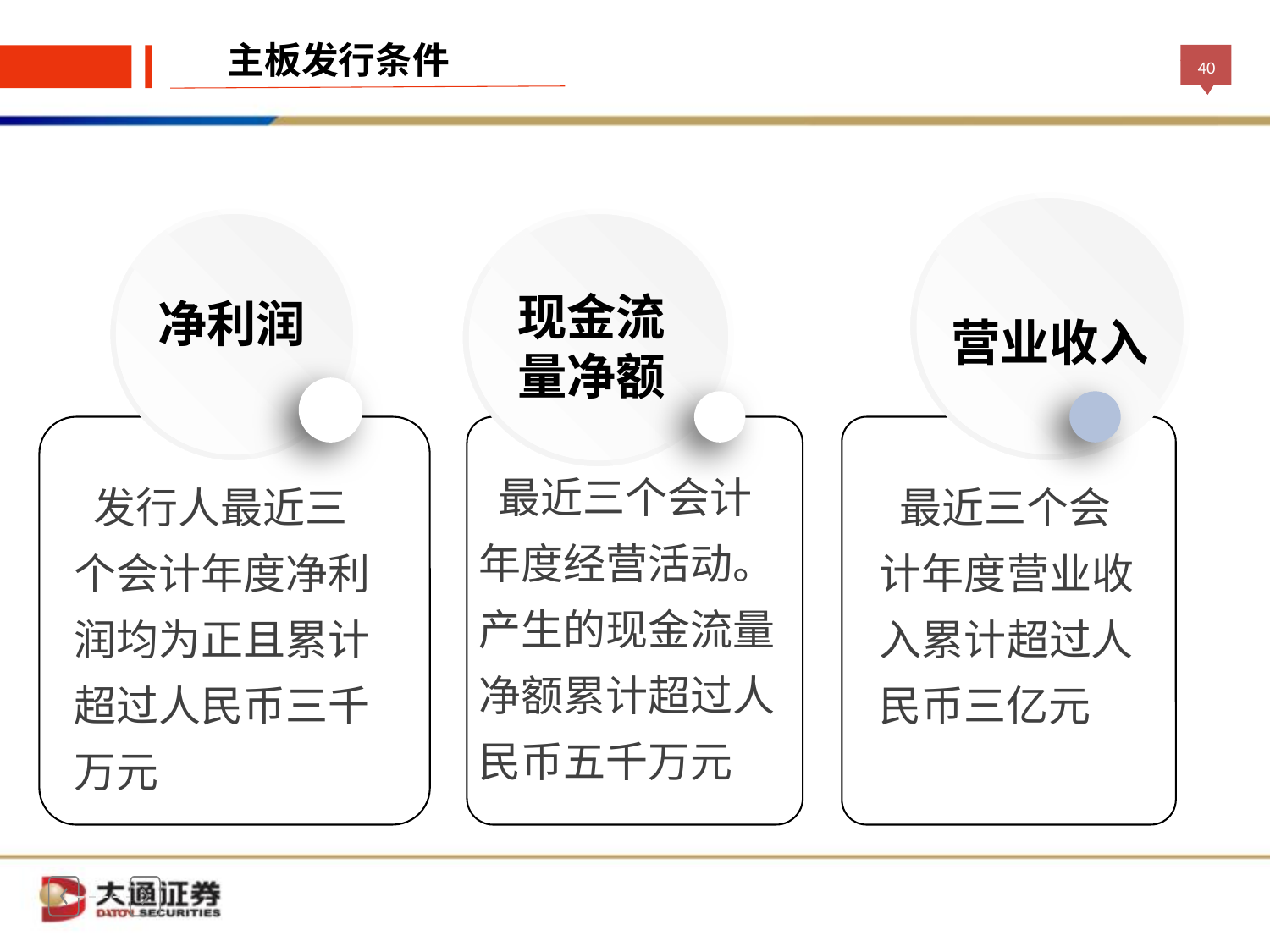

主板发行条件

现金流量净额
净利润
营业收入
1
2

 最近三个会计年度经营活动。产生的现金流量净额累计超过人民币五千万元
 发行人最近三个会计年度净利润均为正且累计超过人民币三千万元
 最近三个会计年度营业收入累计超过人民币三亿元